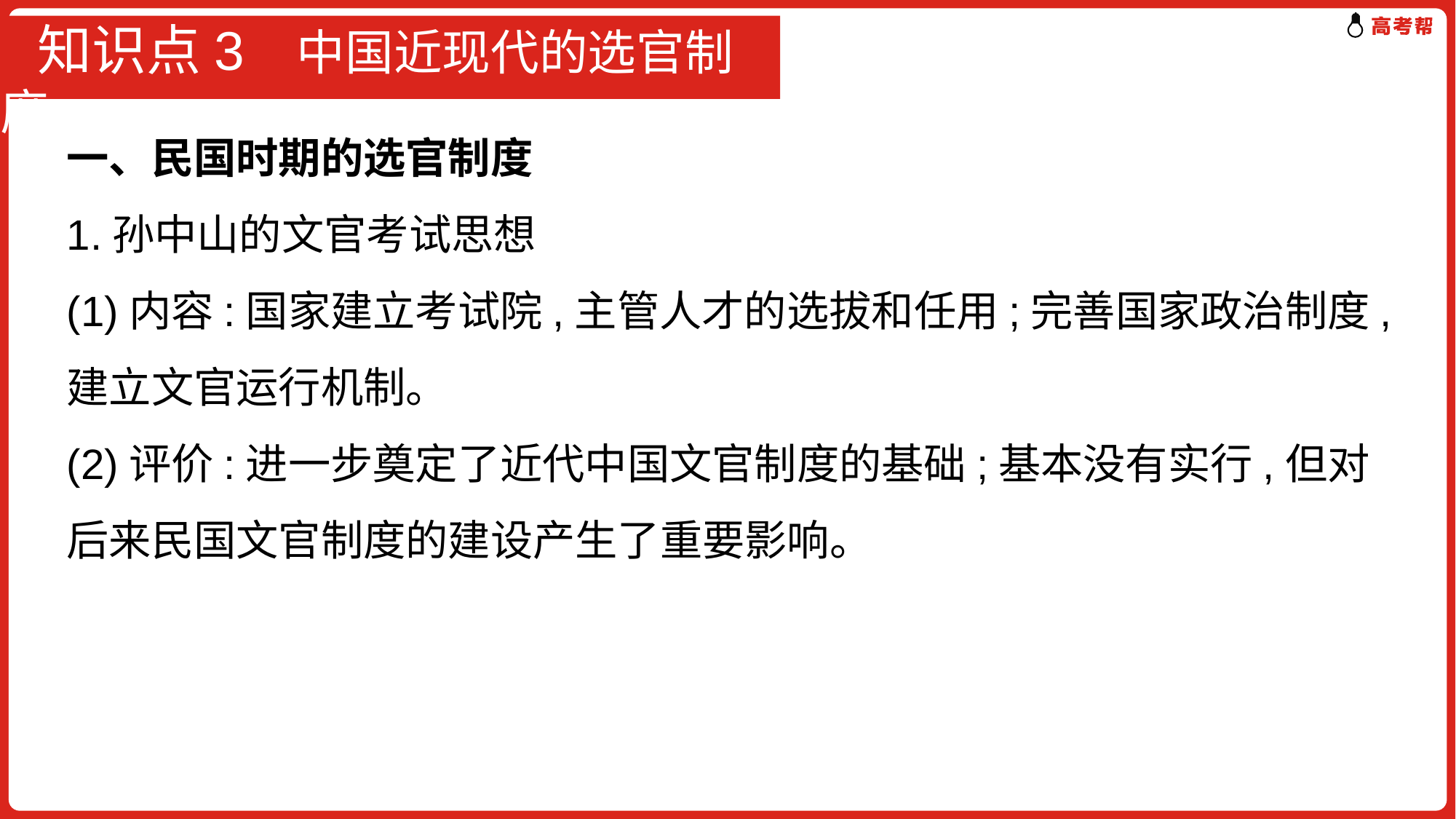

# 知识点3   中国近现代的选官制度
一、民国时期的选官制度
1.孙中山的文官考试思想
(1)内容:国家建立考试院,主管人才的选拔和任用;完善国家政治制度,建立文官运行机制。
(2)评价:进一步奠定了近代中国文官制度的基础;基本没有实行,但对后来民国文官制度的建设产生了重要影响。